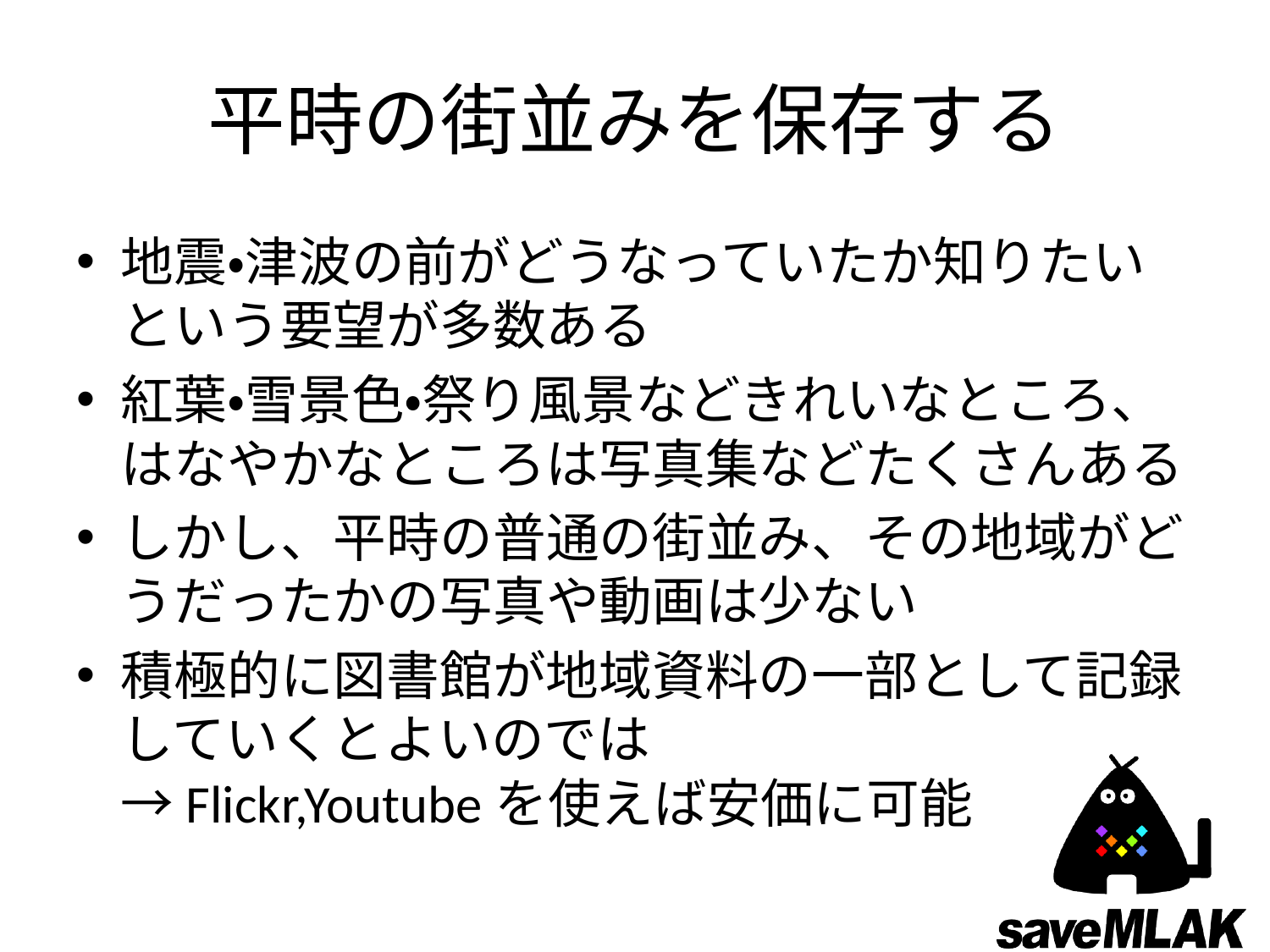

# 平時の街並みを保存する
地震・津波の前がどうなっていたか知りたいという要望が多数ある
紅葉・雪景色・祭り風景などきれいなところ、はなやかなところは写真集などたくさんある
しかし、平時の普通の街並み、その地域がどうだったかの写真や動画は少ない
積極的に図書館が地域資料の一部として記録していくとよいのでは
→Flickr,Youtubeを使えば安価に可能